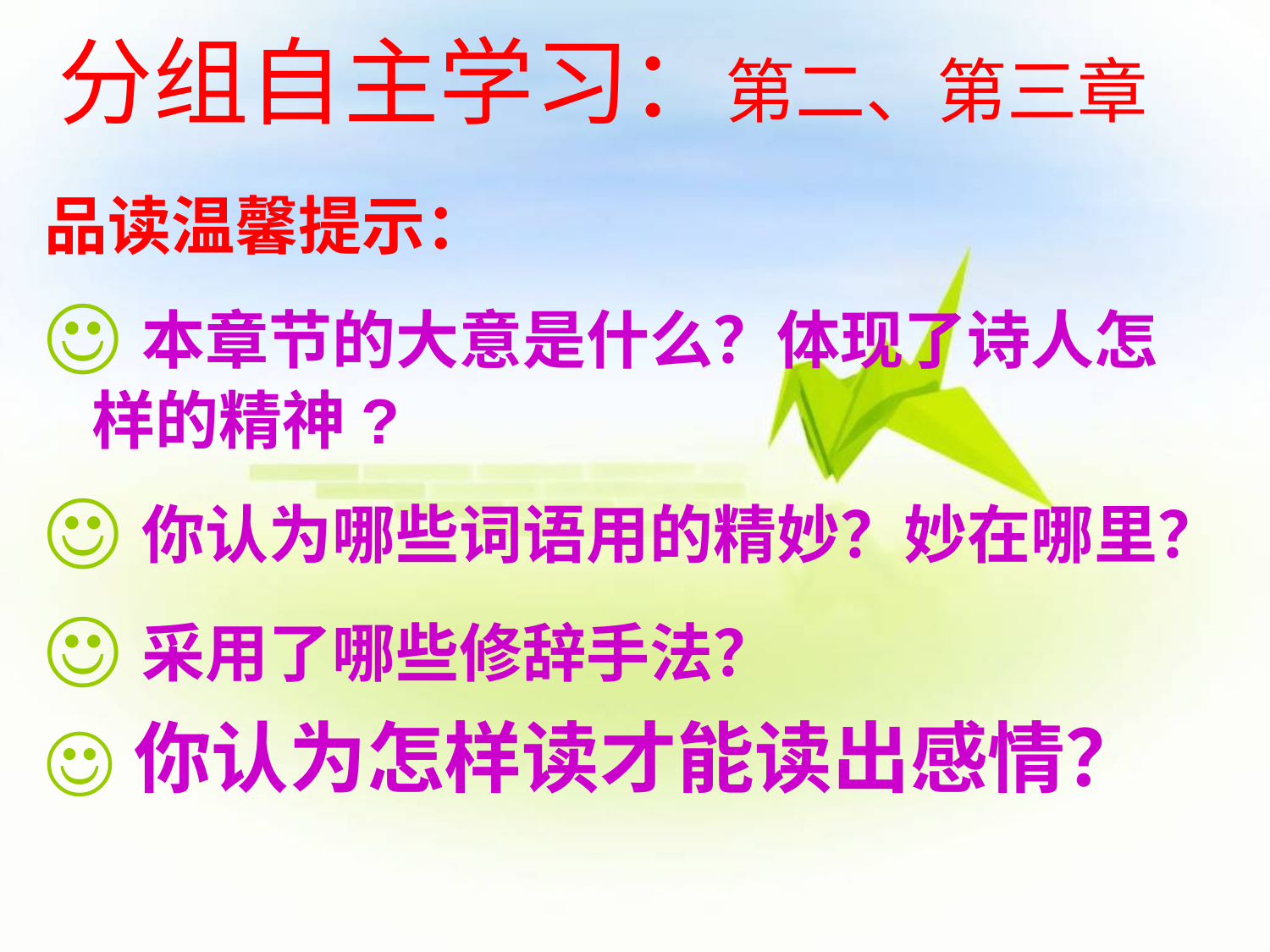

# 分组自主学习：第二、第三章
品读温馨提示：
☺本章节的大意是什么？体现了诗人怎样的精神?
☺你认为哪些词语用的精妙？妙在哪里？
☺采用了哪些修辞手法？
☺你认为怎样读才能读出感情？